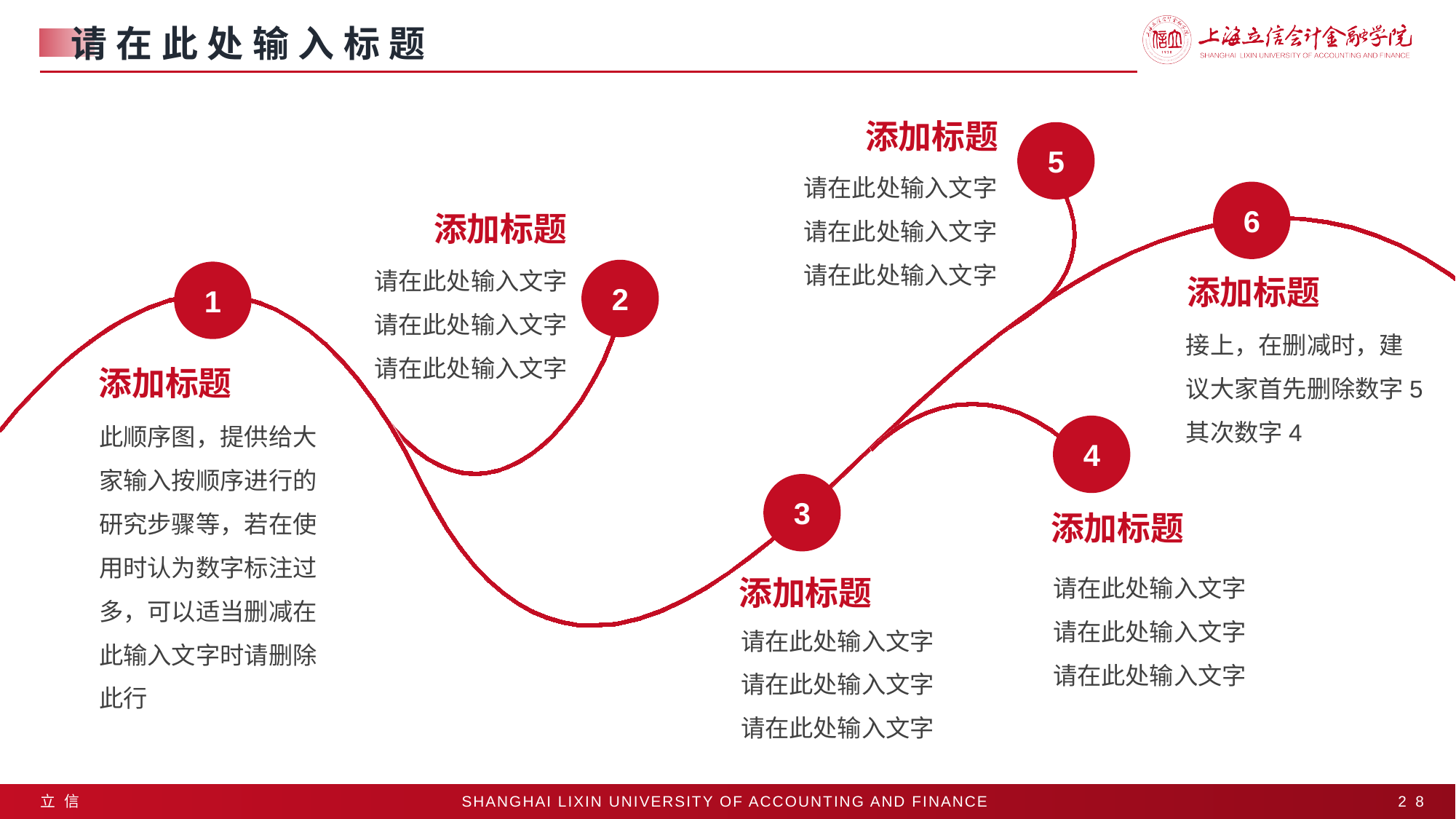

请在此处输入标题

添加标题
5
请在此处输入文字
请在此处输入文字
请在此处输入文字

6
添加标题

请在此处输入文字
请在此处输入文字
请在此处输入文字

2
1
添加标题
接上，在删减时，建议大家首先删除数字5其次数字4

添加标题

此顺序图，提供给大家输入按顺序进行的研究步骤等，若在使用时认为数字标注过多，可以适当删减在此输入文字时请删除此行

4

3
添加标题
请在此处输入文字
请在此处输入文字
请在此处输入文字
添加标题

请在此处输入文字
请在此处输入文字
请在此处输入文字
28